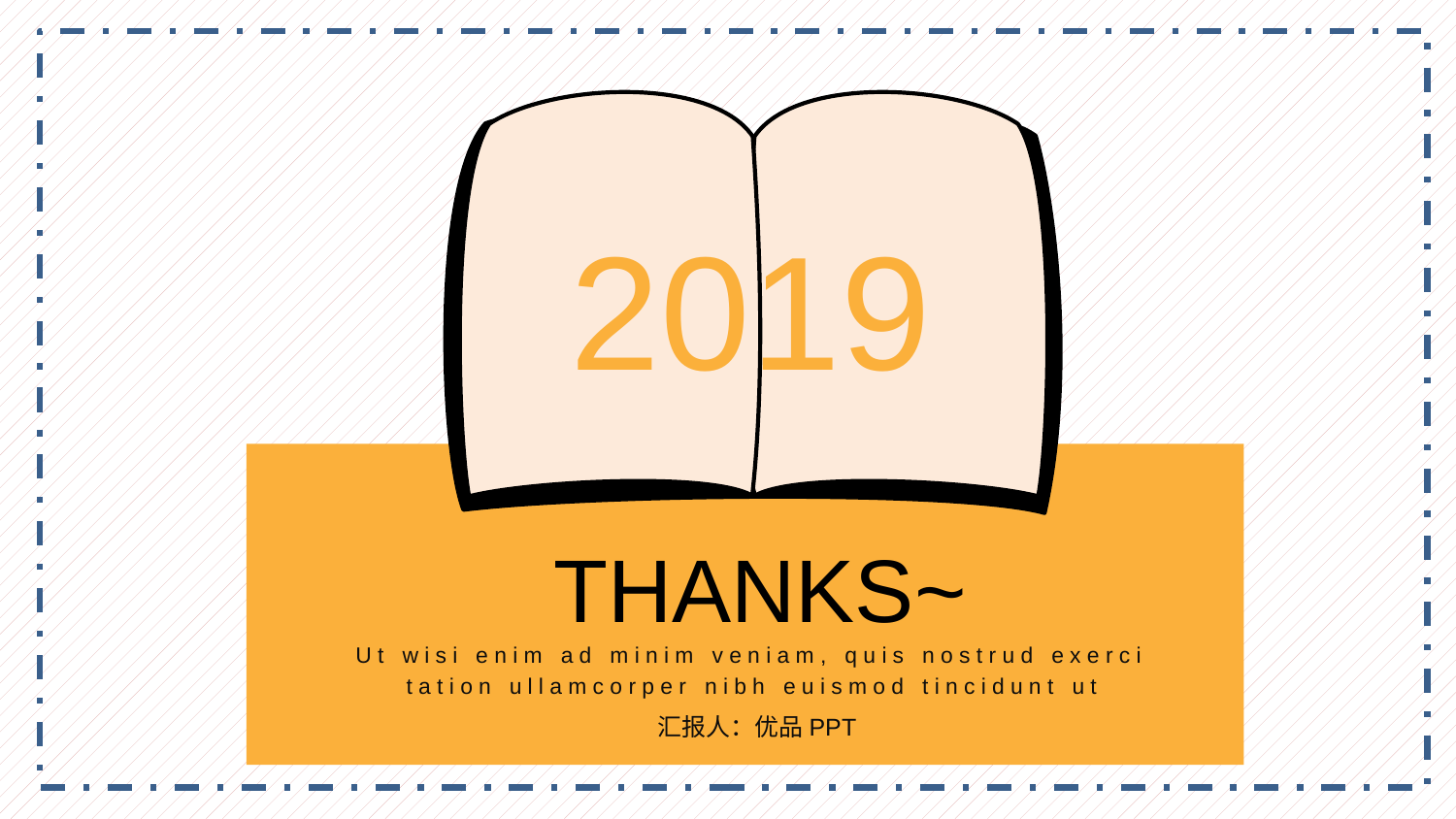

2019

THANKS~
Ut wisi enim ad minim veniam, quis nostrud exerci tation ullamcorper nibh euismod tincidunt ut
汇报人：优品PPT